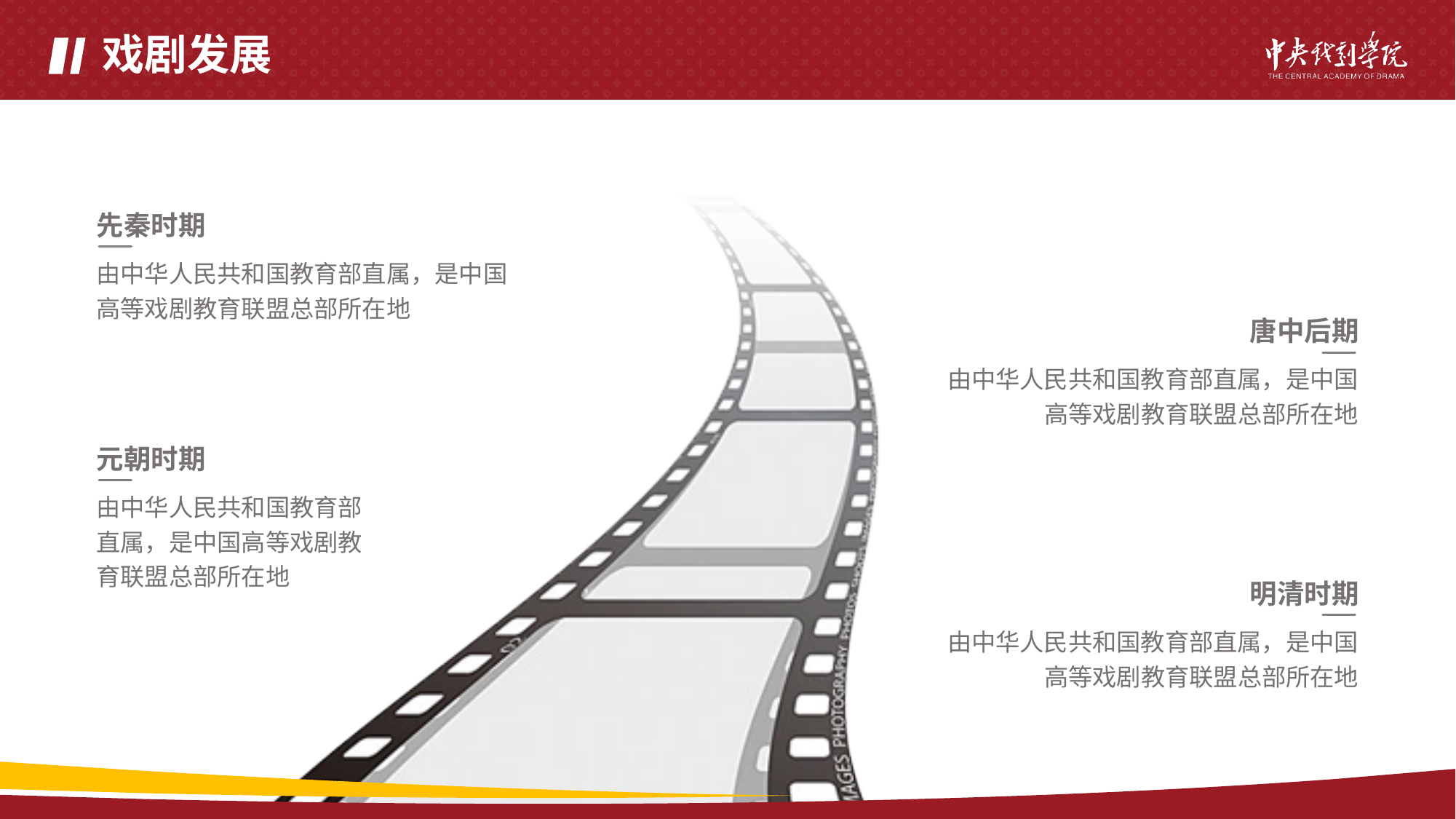

# 戏剧发展
先秦时期
由中华人民共和国教育部直属，是中国高等戏剧教育联盟总部所在地
唐中后期
由中华人民共和国教育部直属，是中国高等戏剧教育联盟总部所在地
元朝时期
由中华人民共和国教育部直属，是中国高等戏剧教育联盟总部所在地
明清时期
由中华人民共和国教育部直属，是中国高等戏剧教育联盟总部所在地